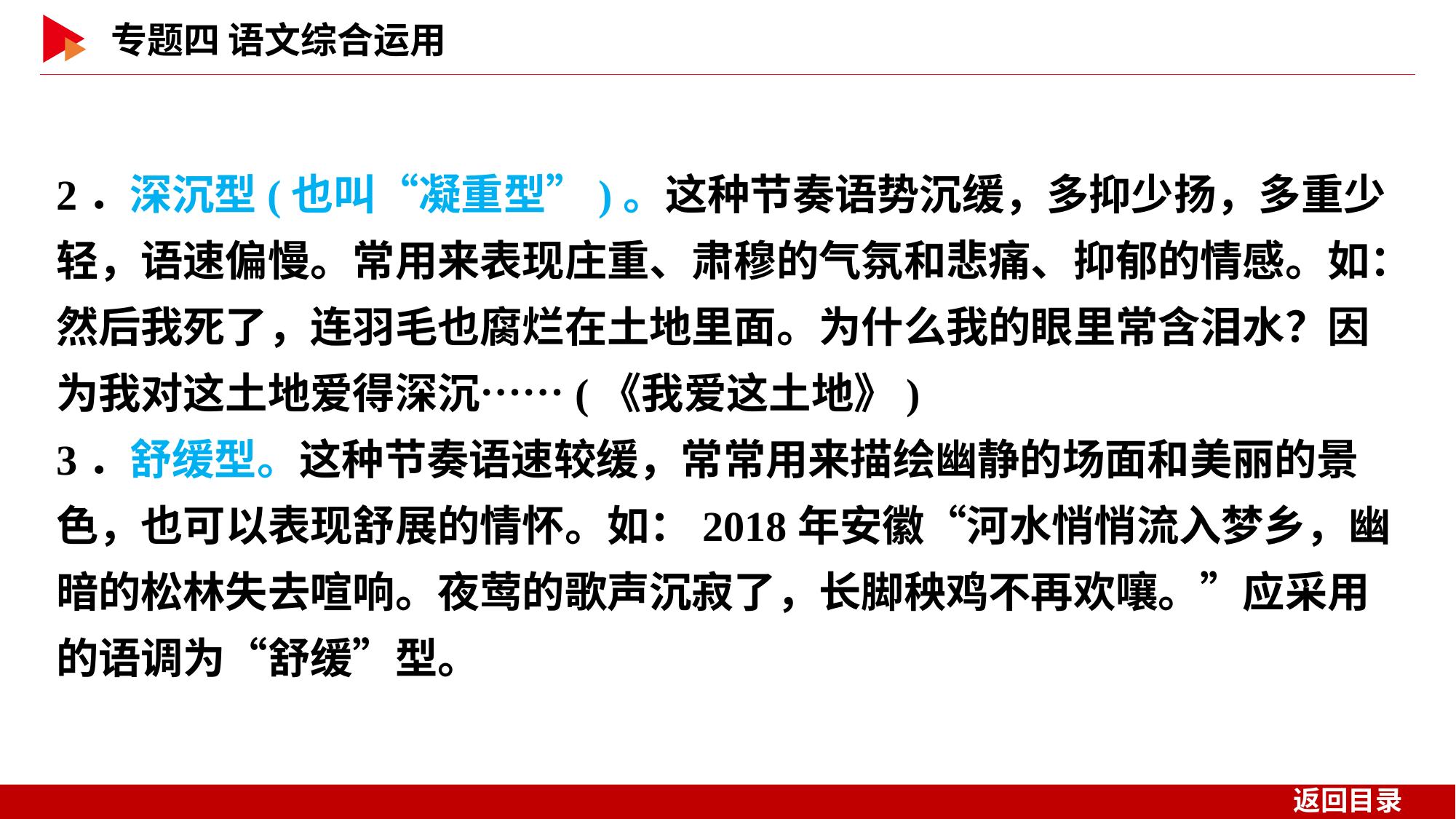

2．深沉型(也叫“凝重型”)。这种节奏语势沉缓，多抑少扬，多重少轻，语速偏慢。常用来表现庄重、肃穆的气氛和悲痛、抑郁的情感。如：然后我死了，连羽毛也腐烂在土地里面。为什么我的眼里常含泪水？因为我对这土地爱得深沉……(《我爱这土地》)
3．舒缓型。这种节奏语速较缓，常常用来描绘幽静的场面和美丽的景色，也可以表现舒展的情怀。如：2018年安徽“河水悄悄流入梦乡，幽暗的松林失去喧响。夜莺的歌声沉寂了，长脚秧鸡不再欢嚷。”应采用的语调为“舒缓”型。